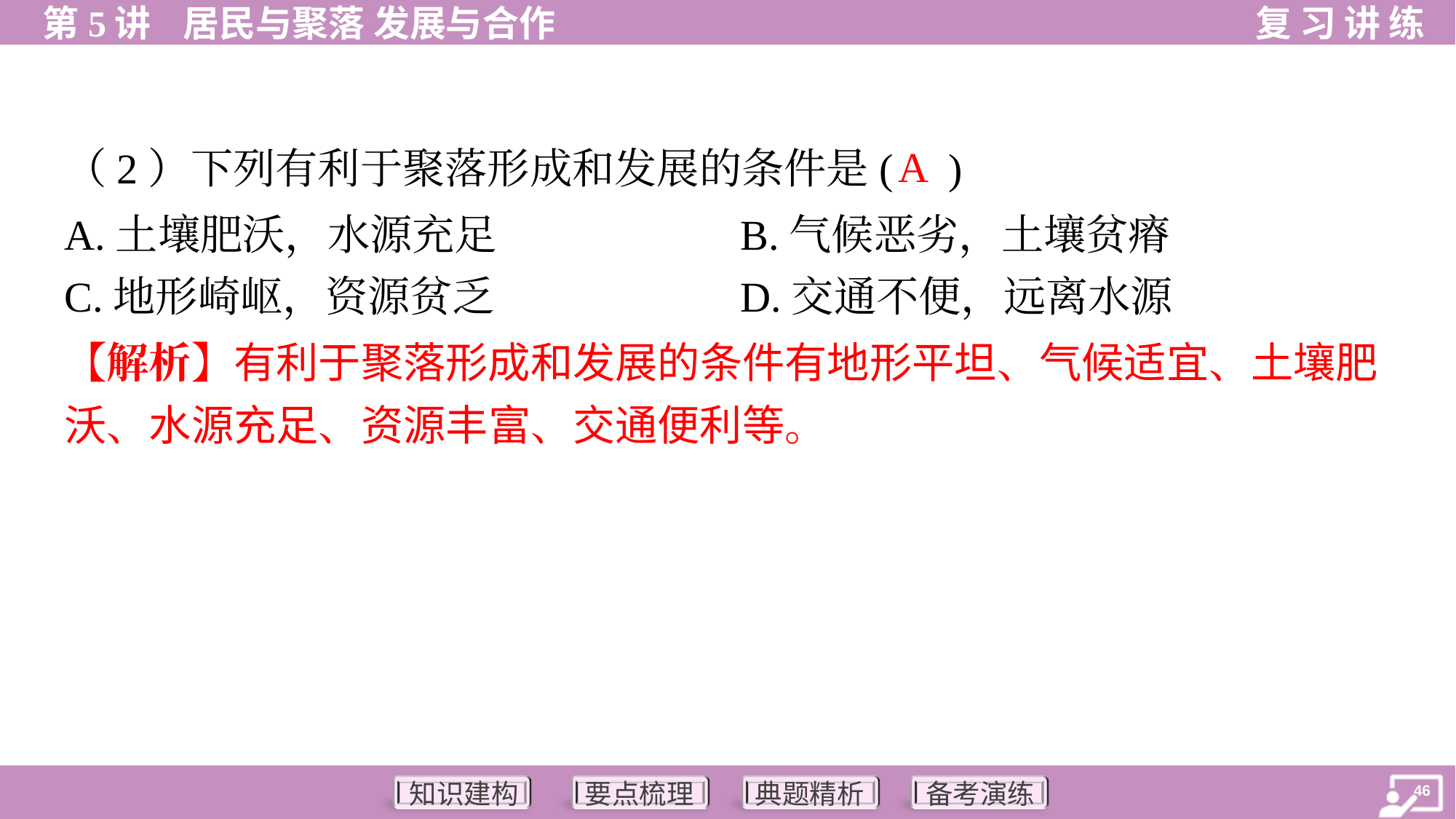

A
（2）下列有利于聚落形成和发展的条件是(     )
A.土壤肥沃，水源充足	B.气候恶劣，土壤贫瘠
C.地形崎岖，资源贫乏	D.交通不便，远离水源
【解析】有利于聚落形成和发展的条件有地形平坦、气候适宜、土壤肥
沃、水源充足、资源丰富、交通便利等。